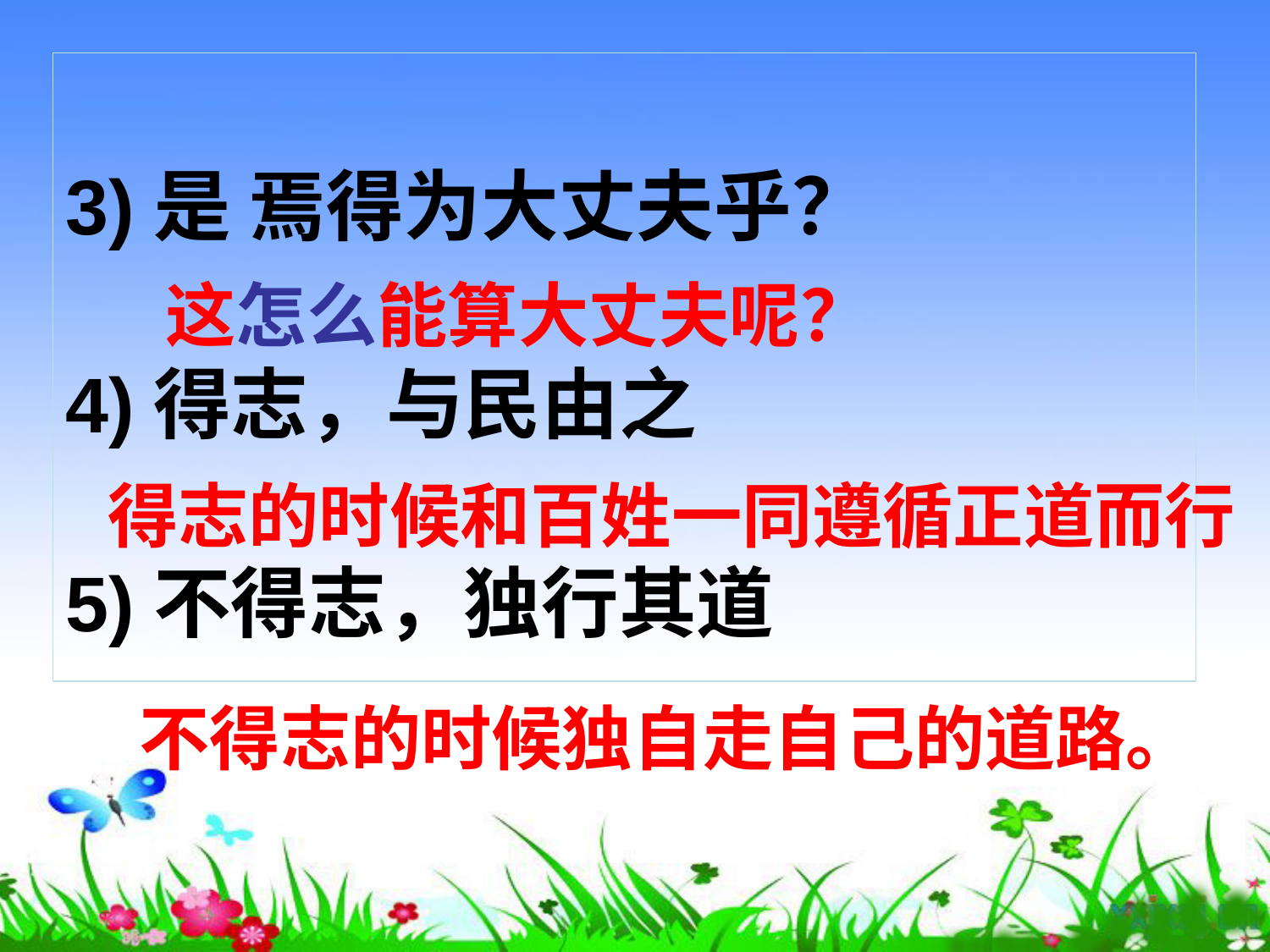

3)是 焉得为大丈夫乎？

4)得志，与民由之

5)不得志，独行其道

这怎么能算大丈夫呢？
得志的时候和百姓一同遵循正道而行
不得志的时候独自走自己的道路。